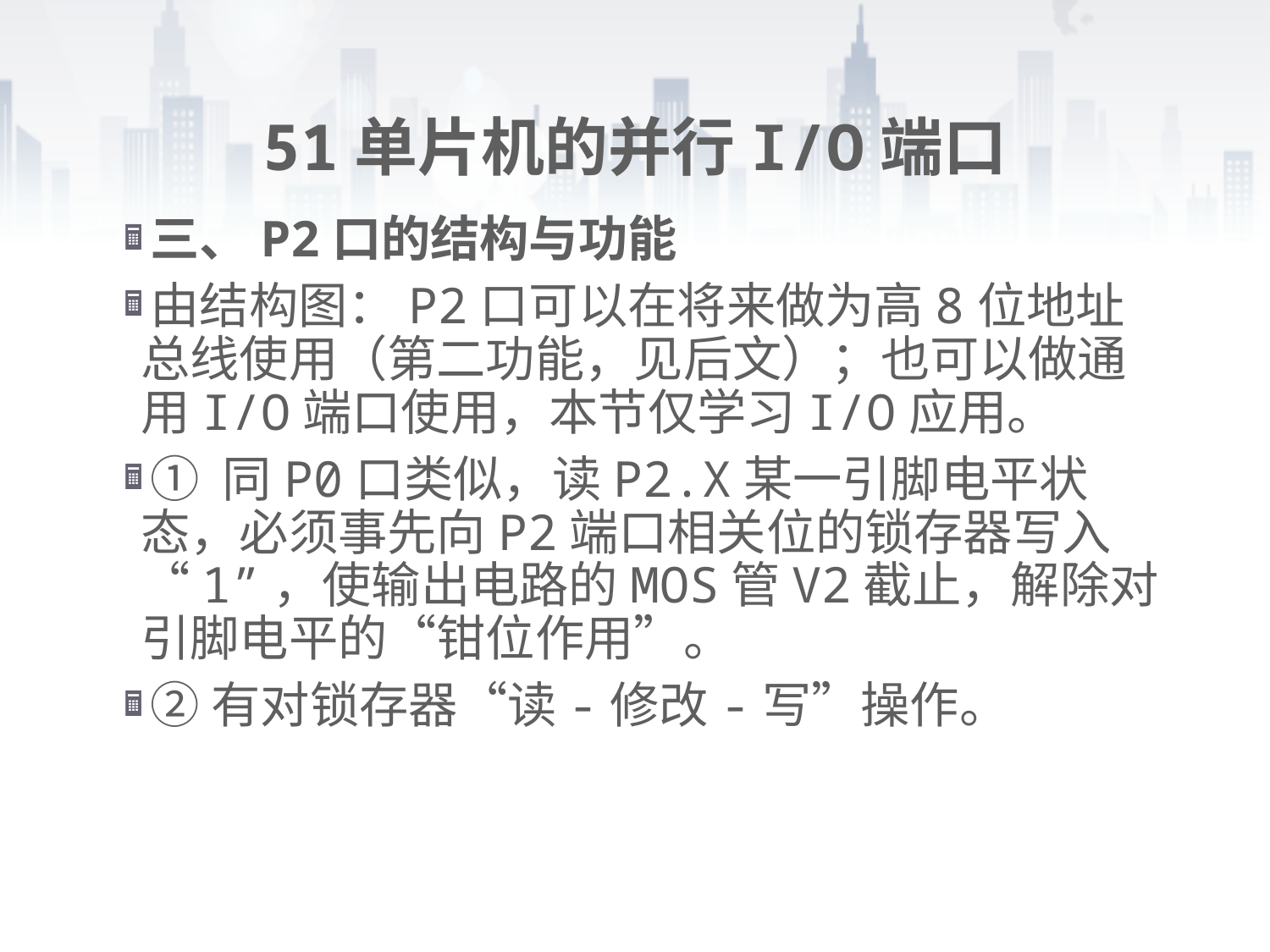

# 51单片机的并行I/O端口
三、P2口的结构与功能
由结构图：P2口可以在将来做为高8位地址总线使用（第二功能，见后文）；也可以做通用I/O端口使用，本节仅学习I/O应用。
① 同P0口类似，读P2.X某一引脚电平状态，必须事先向P2端口相关位的锁存器写入“1”，使输出电路的MOS管V2截止，解除对引脚电平的“钳位作用”。
②有对锁存器“读-修改-写”操作。